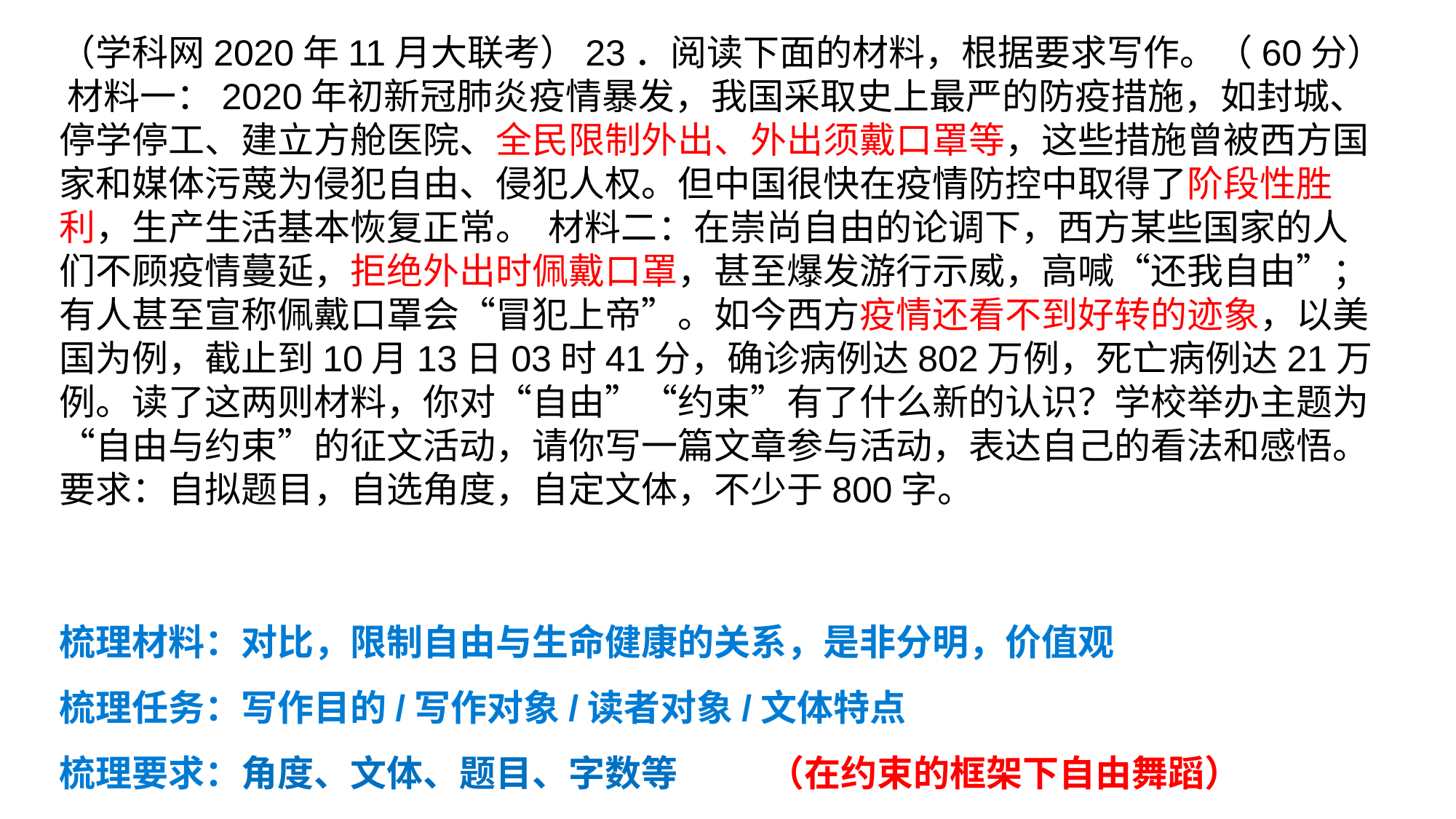

（学科网2020年11月大联考）23．阅读下面的材料，根据要求写作。（60分）  材料一：2020年初新冠肺炎疫情暴发，我国采取史上最严的防疫措施，如封城、停学停工、建立方舱医院、全民限制外出、外出须戴口罩等，这些措施曾被西方国家和媒体污蔑为侵犯自由、侵犯人权。但中国很快在疫情防控中取得了阶段性胜利，生产生活基本恢复正常。  材料二：在崇尚自由的论调下，西方某些国家的人们不顾疫情蔓延，拒绝外出时佩戴口罩，甚至爆发游行示威，高喊“还我自由”；有人甚至宣称佩戴口罩会“冒犯上帝”。如今西方疫情还看不到好转的迹象，以美国为例，截止到10月13日03时41分，确诊病例达802万例，死亡病例达21万例。读了这两则材料，你对“自由”“约束”有了什么新的认识？学校举办主题为“自由与约束”的征文活动，请你写一篇文章参与活动，表达自己的看法和感悟。要求：自拟题目，自选角度，自定文体，不少于800字。

梳理材料：对比，限制自由与生命健康的关系，是非分明，价值观
梳理任务：写作目的/写作对象/读者对象/文体特点
梳理要求：角度、文体、题目、字数等           （在约束的框架下自由舞蹈）